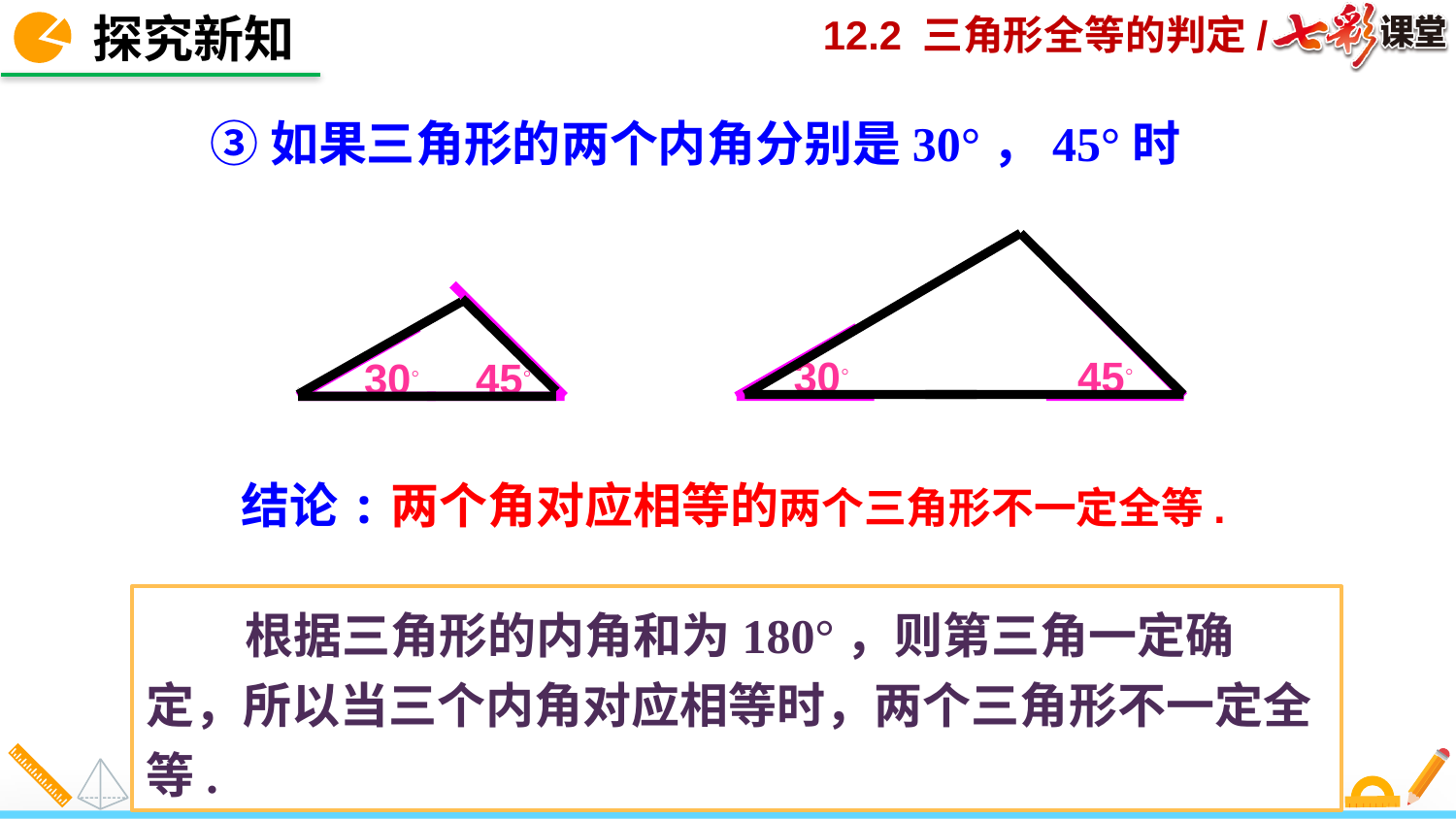

探究新知

③如果三角形的两个内角分别是30°，45°时

45◦

45◦

30◦

30◦

结论:两个角对应相等的两个三角形不一定全等.
        根据三角形的内角和为180°，则第三角一定确定，所以当三个内角对应相等时，两个三角形不一定全等.